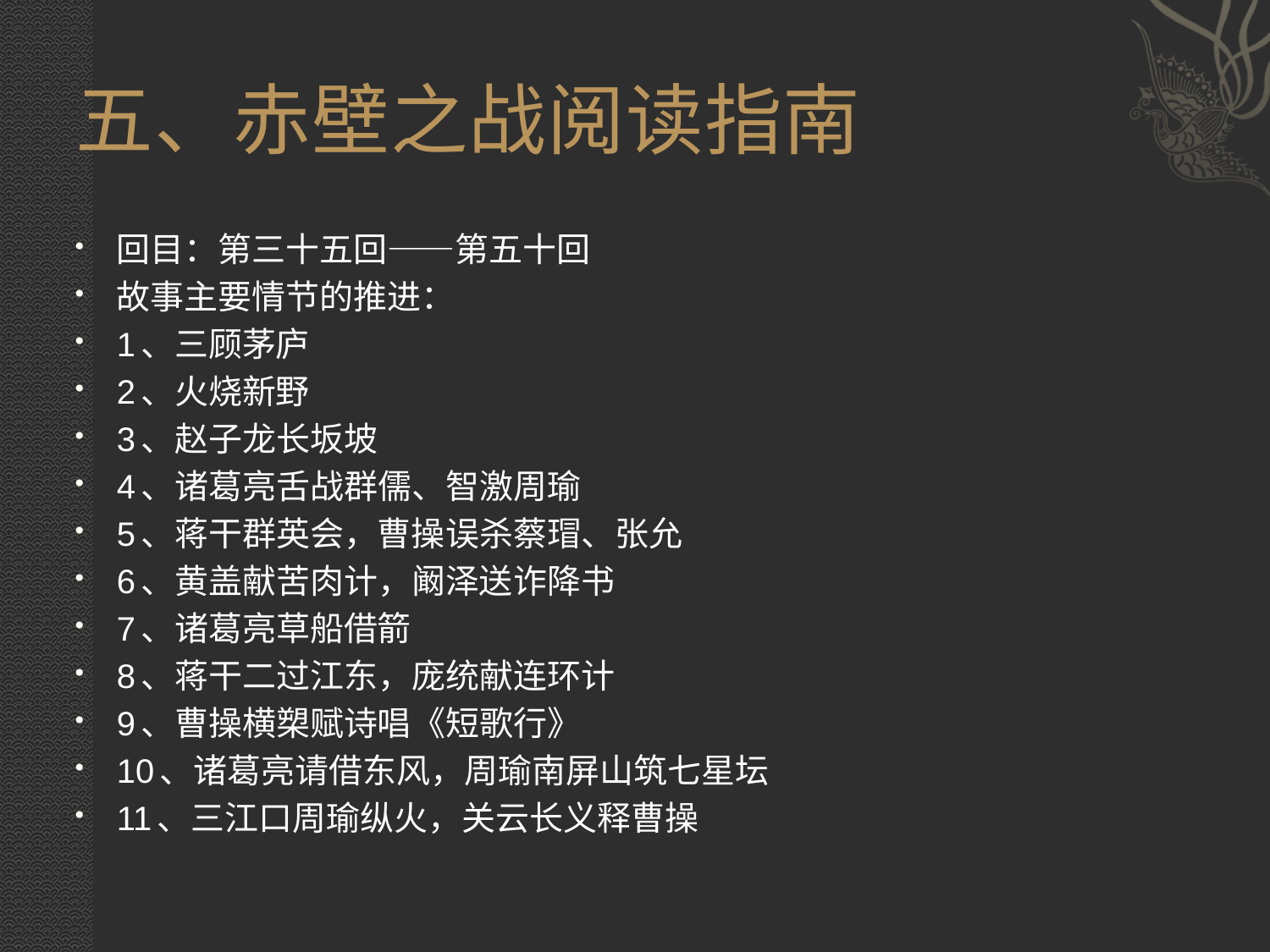

# 五、赤壁之战阅读指南
回目：第三十五回——第五十回
故事主要情节的推进：
1、三顾茅庐
2、火烧新野
3、赵子龙长坂坡
4、诸葛亮舌战群儒、智激周瑜
5、蒋干群英会，曹操误杀蔡瑁、张允
6、黄盖献苦肉计，阚泽送诈降书
7、诸葛亮草船借箭
8、蒋干二过江东，庞统献连环计
9、曹操横槊赋诗唱《短歌行》
10、诸葛亮请借东风，周瑜南屏山筑七星坛
11、三江口周瑜纵火，关云长义释曹操